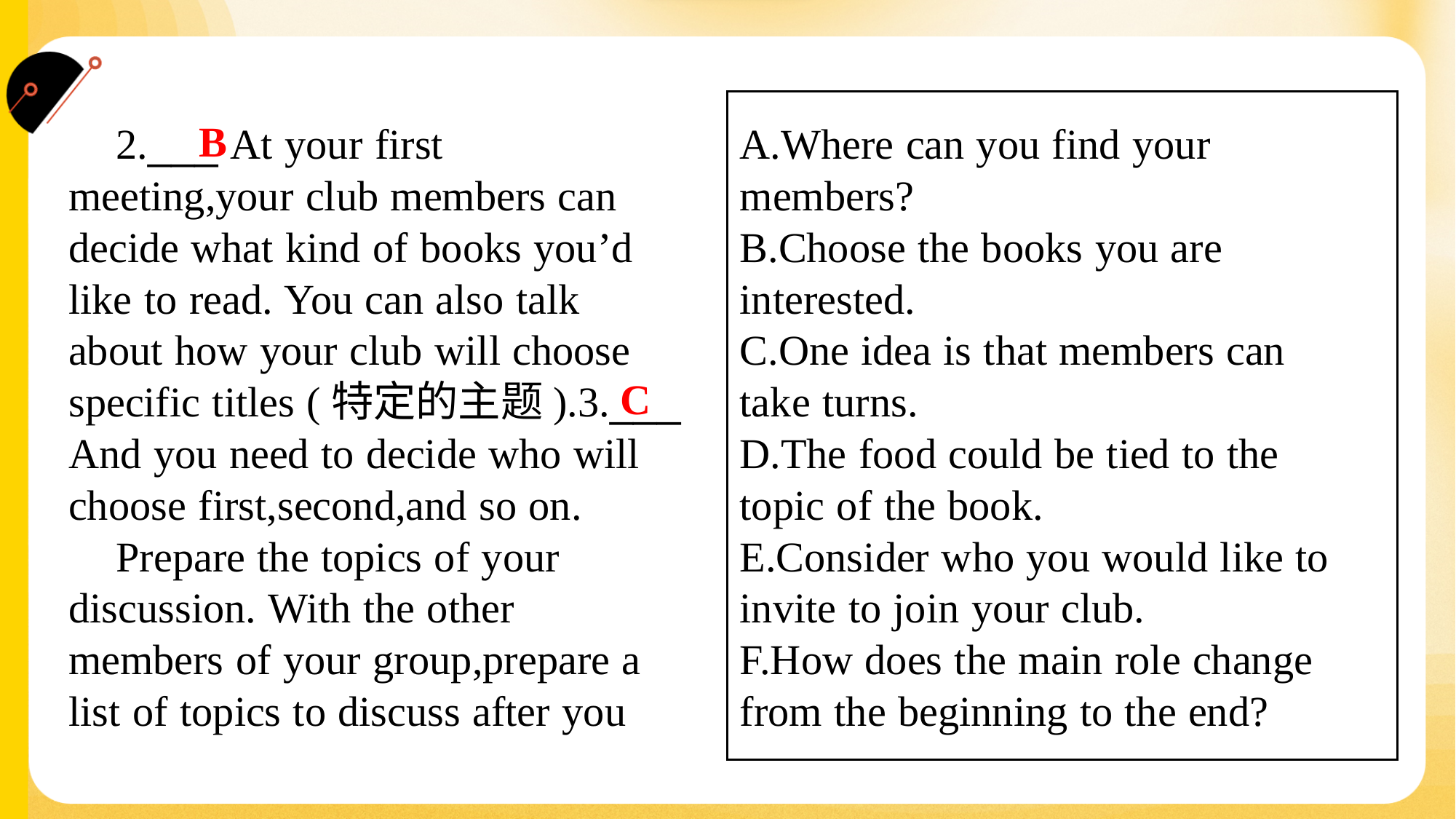

B
A.Where can you find your
members?
B.Choose the books you are
interested.
C.One idea is that members can
take turns.
D.The food could be tied to the
topic of the book.
E.Consider who you would like to
invite to join your club.
F.How does the main role change
from the beginning to the end?
    2.___ At your first
meeting,your club members can
decide what kind of books you’d
like to read. You can also talk
about how your club will choose
specific titles (特定的主题).3.___
And you need to decide who will
choose first,second,and so on.
    Prepare the topics of your
discussion. With the other
members of your group,prepare a
list of topics to discuss after you

C